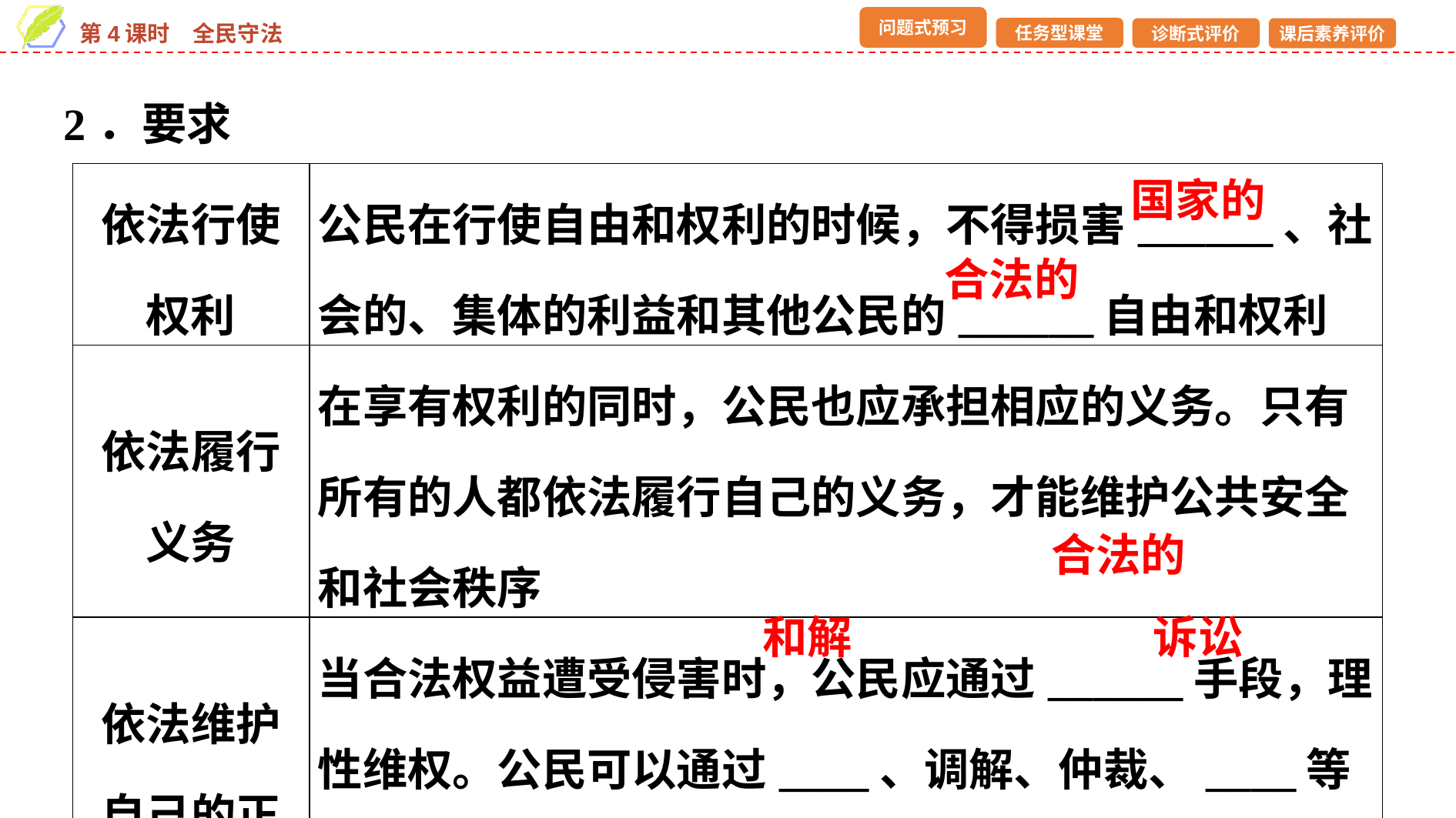

2．要求
| 依法行使权利 | 公民在行使自由和权利的时候，不得损害\_\_\_\_\_\_、社会的、集体的利益和其他公民的\_\_\_\_\_\_自由和权利 |
| --- | --- |
| 依法履行义务 | 在享有权利的同时，公民也应承担相应的义务。只有所有的人都依法履行自己的义务，才能维护公共安全和社会秩序 |
| 依法维护自己的正当权益 | 当合法权益遭受侵害时，公民应通过\_\_\_\_\_\_手段，理性维权。公民可以通过\_\_\_\_、调解、仲裁、\_\_\_\_等方式，解决争议、化解矛盾，不应诉诸暴力或其他违法手段 |
国家的
合法的
合法的
和解
诉讼